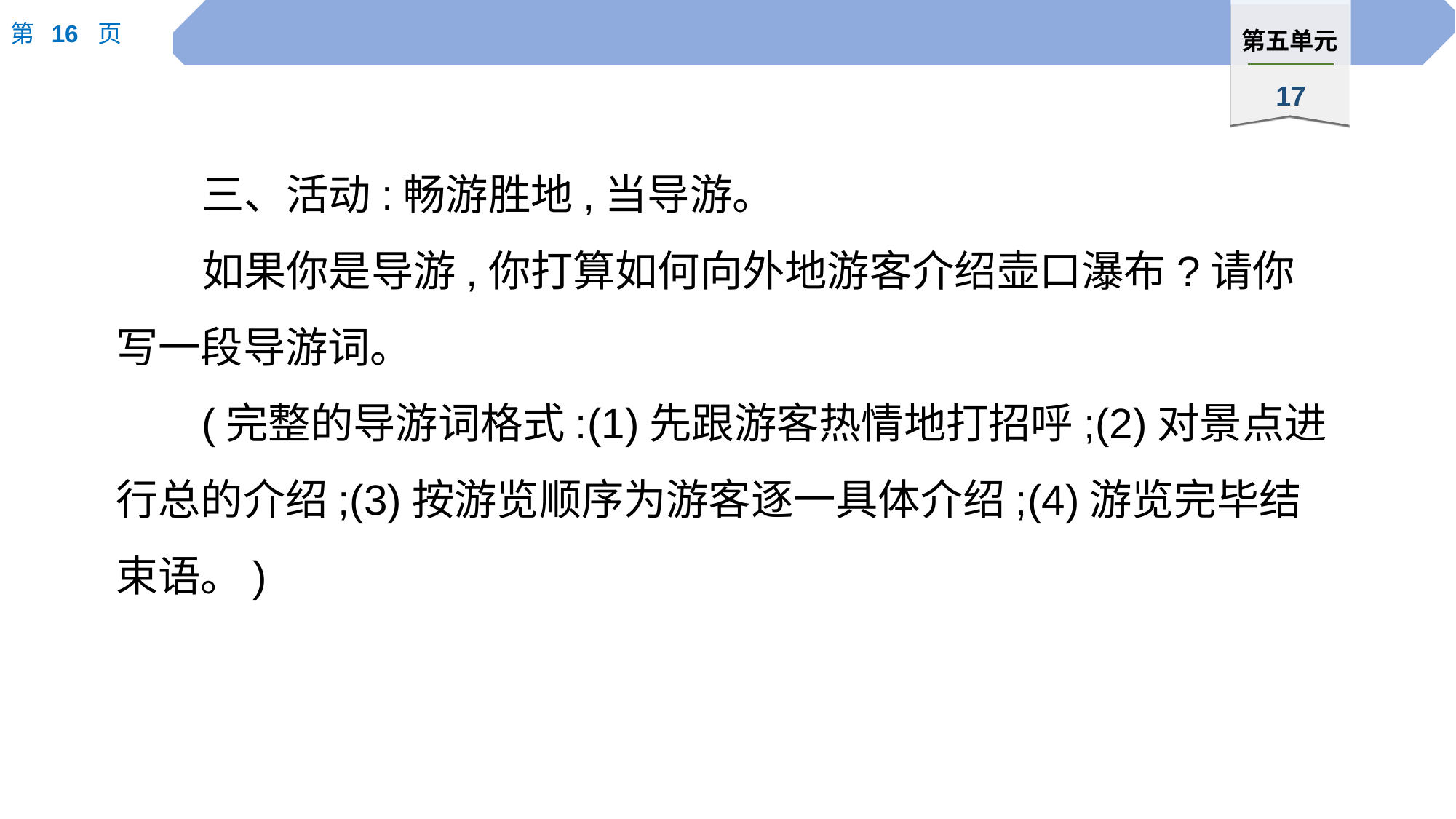

三、活动:畅游胜地,当导游。
如果你是导游,你打算如何向外地游客介绍壶口瀑布?请你写一段导游词。
(完整的导游词格式:(1)先跟游客热情地打招呼;(2)对景点进行总的介绍;(3)按游览顺序为游客逐一具体介绍;(4)游览完毕结束语。)